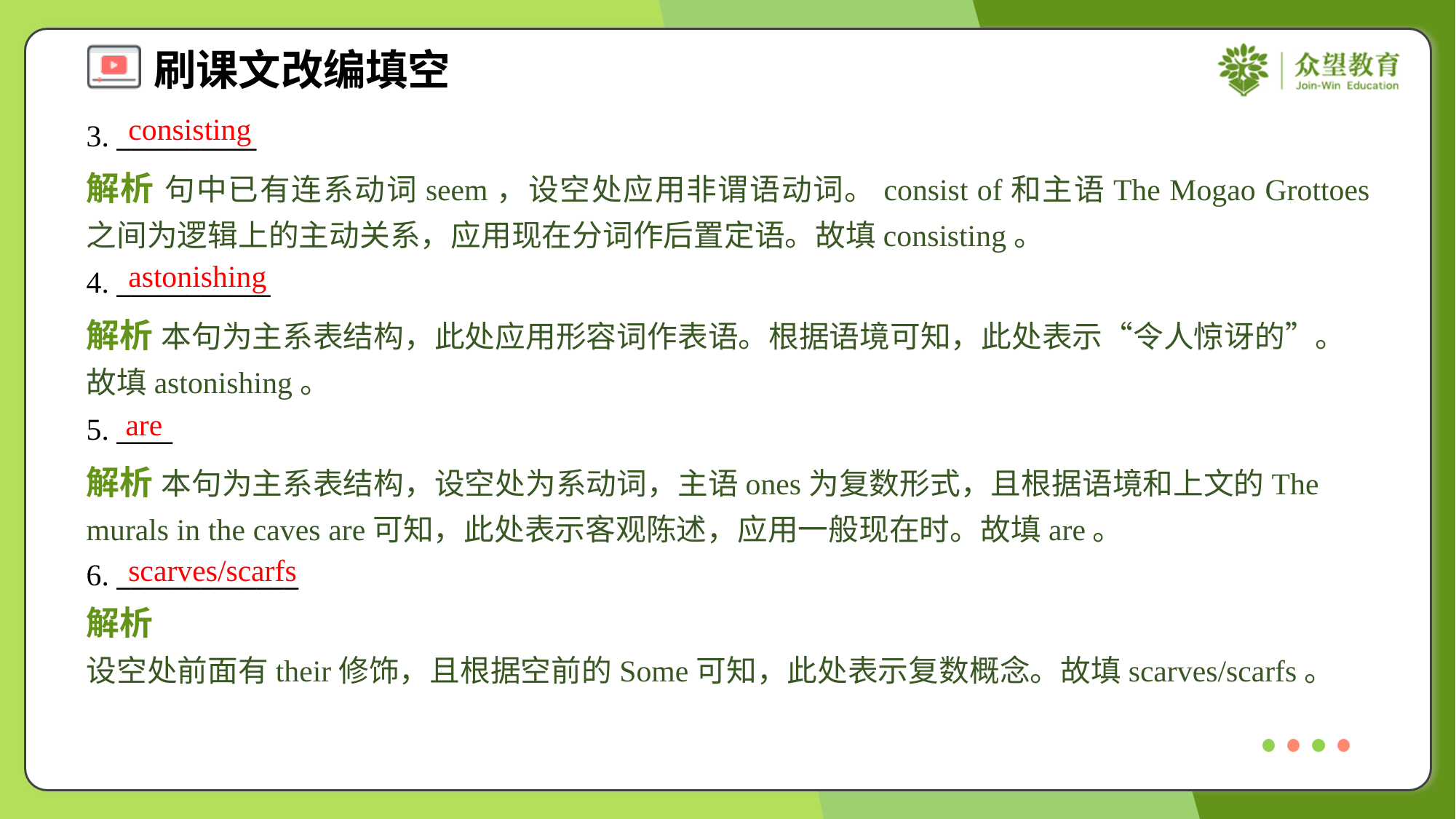

consisting
3. __________
解析 句中已有连系动词seem，设空处应用非谓语动词。consist of和主语The Mogao Grottoes 之间为逻辑上的主动关系，应用现在分词作后置定语。故填consisting。
astonishing
4. ___________
解析 本句为主系表结构，此处应用形容词作表语。根据语境可知，此处表示“令人惊讶的”。故填astonishing。
are
5. ____
解析 本句为主系表结构，设空处为系动词，主语ones为复数形式，且根据语境和上文的The murals in the caves are可知，此处表示客观陈述，应用一般现在时。故填are。
scarves/scarfs
6. _____________
解析 设空处前面有their修饰，且根据空前的Some可知，此处表示复数概念。故填scarves/scarfs。